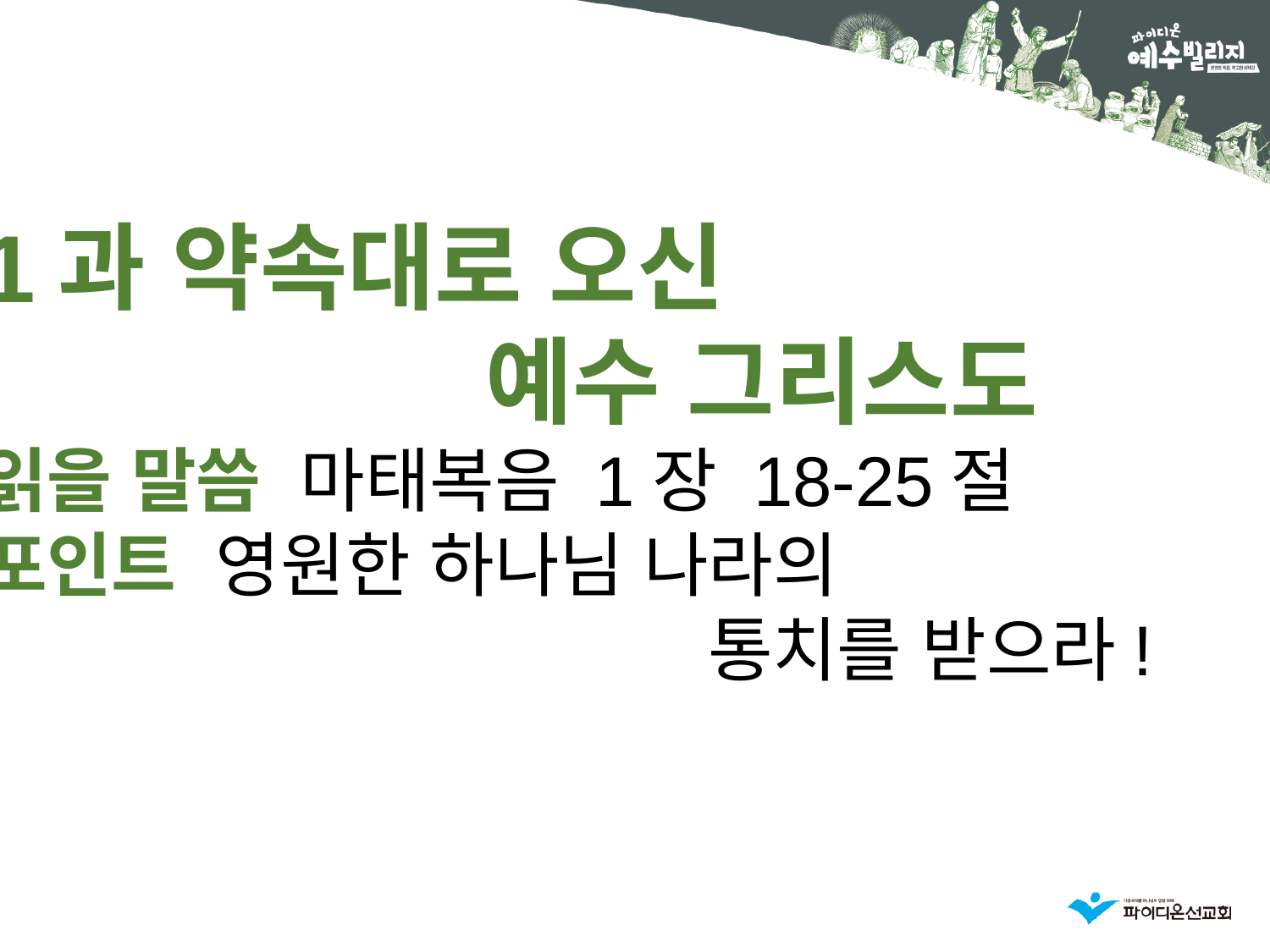

1과 약속대로 오신
                  예수 그리스도
읽을 말씀  마태복음 1장 18-25절
포인트  영원한 하나님 나라의
                                    통치를 받으라!